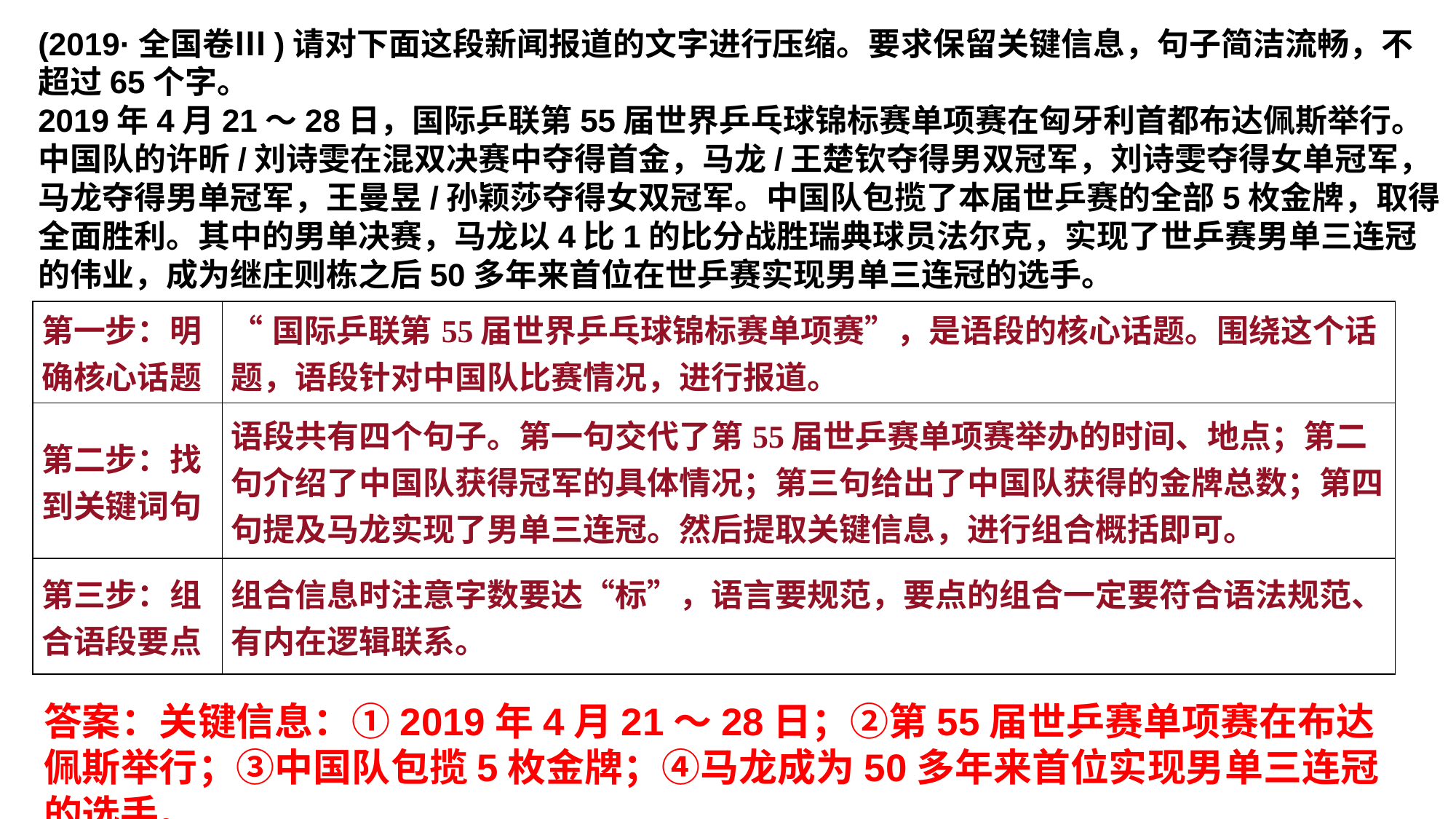

(2019·全国卷Ⅲ)请对下面这段新闻报道的文字进行压缩。要求保留关键信息，句子简洁流畅，不超过65个字。
2019年4月21～28日，国际乒联第55届世界乒乓球锦标赛单项赛在匈牙利首都布达佩斯举行。中国队的许昕/刘诗雯在混双决赛中夺得首金，马龙/王楚钦夺得男双冠军，刘诗雯夺得女单冠军，马龙夺得男单冠军，王曼昱/孙颖莎夺得女双冠军。中国队包揽了本届世乒赛的全部5枚金牌，取得全面胜利。其中的男单决赛，马龙以4比1的比分战胜瑞典球员法尔克，实现了世乒赛男单三连冠的伟业，成为继庄则栋之后50多年来首位在世乒赛实现男单三连冠的选手。
| 第一步：明确核心话题 | “国际乒联第55届世界乒乓球锦标赛单项赛”，是语段的核心话题。围绕这个话题，语段针对中国队比赛情况，进行报道。 |
| --- | --- |
| 第二步：找到关键词句 | 语段共有四个句子。第一句交代了第55届世乒赛单项赛举办的时间、地点；第二句介绍了中国队获得冠军的具体情况；第三句给出了中国队获得的金牌总数；第四句提及马龙实现了男单三连冠。然后提取关键信息，进行组合概括即可。 |
| 第三步：组合语段要点 | 组合信息时注意字数要达“标”，语言要规范，要点的组合一定要符合语法规范、有内在逻辑联系。 |
答案：关键信息：①2019年4月21～28日；②第55届世乒赛单项赛在布达佩斯举行；③中国队包揽5枚金牌；④马龙成为50多年来首位实现男单三连冠的选手。